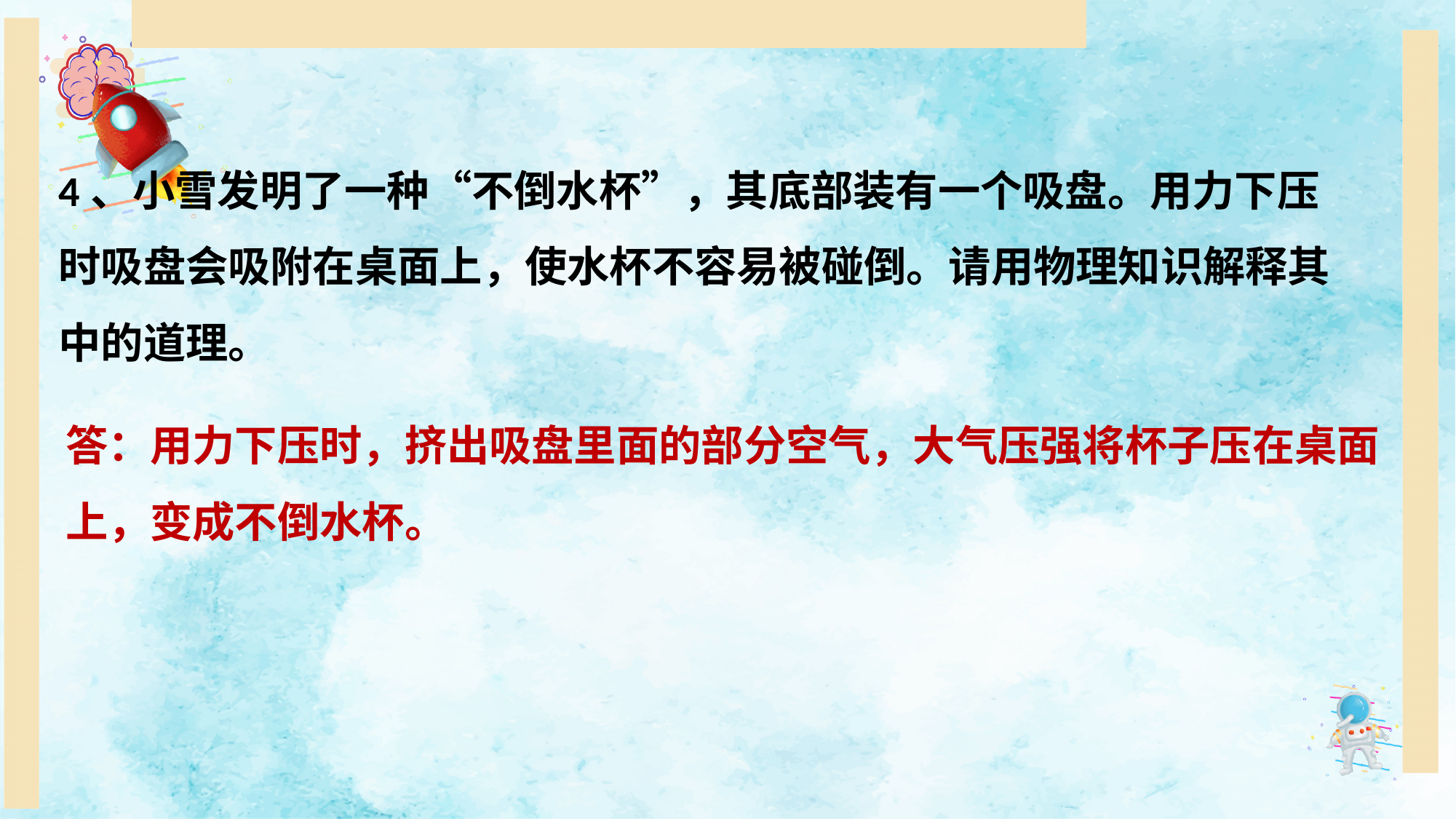

4、小雪发明了一种“不倒水杯”，其底部装有一个吸盘。用力下压时吸盘会吸附在桌面上，使水杯不容易被碰倒。请用物理知识解释其中的道理。

答：用力下压时，挤出吸盘里面的部分空气，大气压强将杯子压在桌面上，变成不倒水杯。